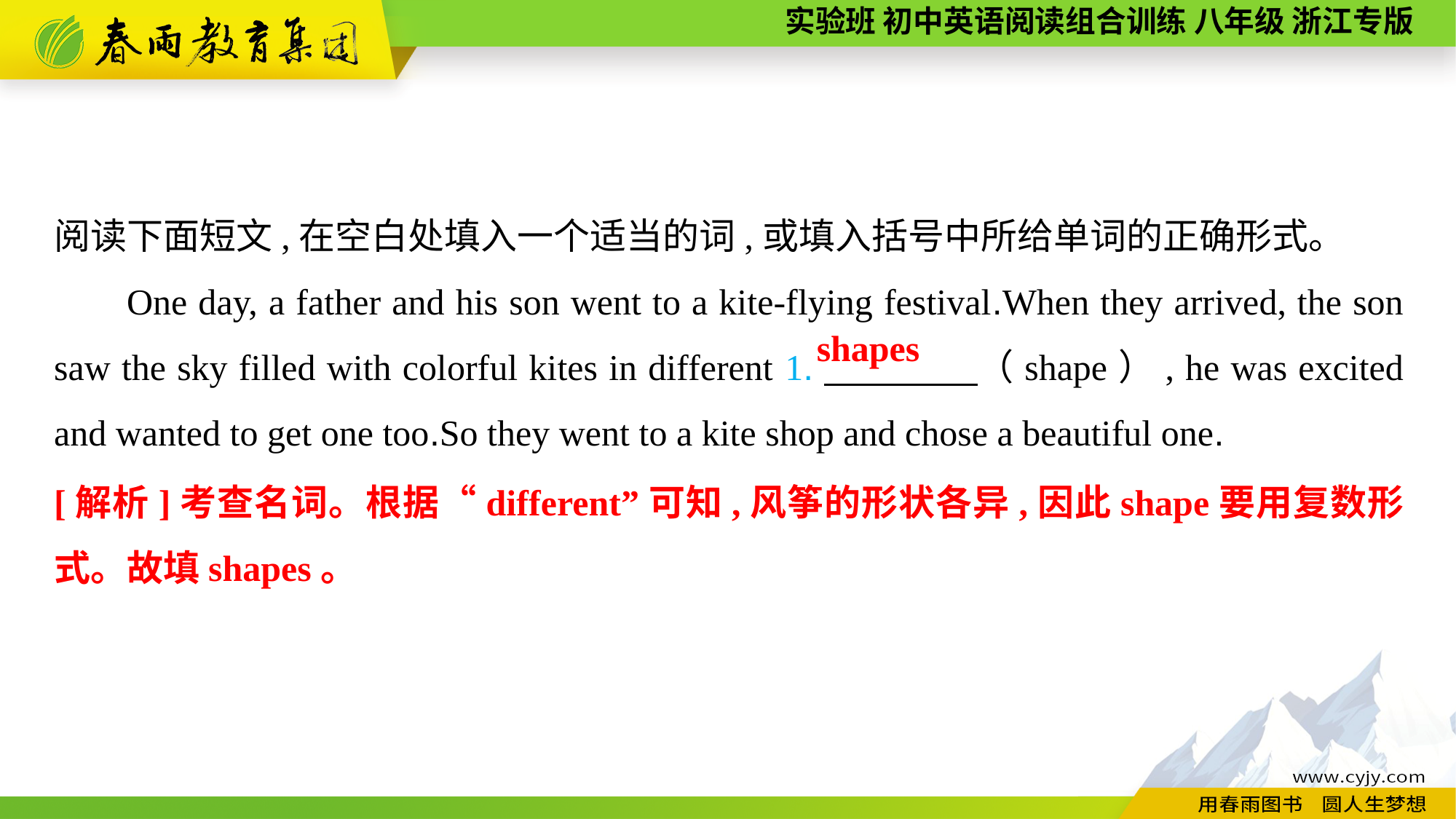

阅读下面短文,在空白处填入一个适当的词,或填入括号中所给单词的正确形式。
One day, a father and his son went to a kite-flying festival.When they arrived, the son saw the sky filled with colorful kites in different 1.　　　　（shape）, he was excited and wanted to get one too.So they went to a kite shop and chose a beautiful one.
shapes
[解析]考查名词。根据“different”可知,风筝的形状各异,因此shape要用复数形式。故填shapes。